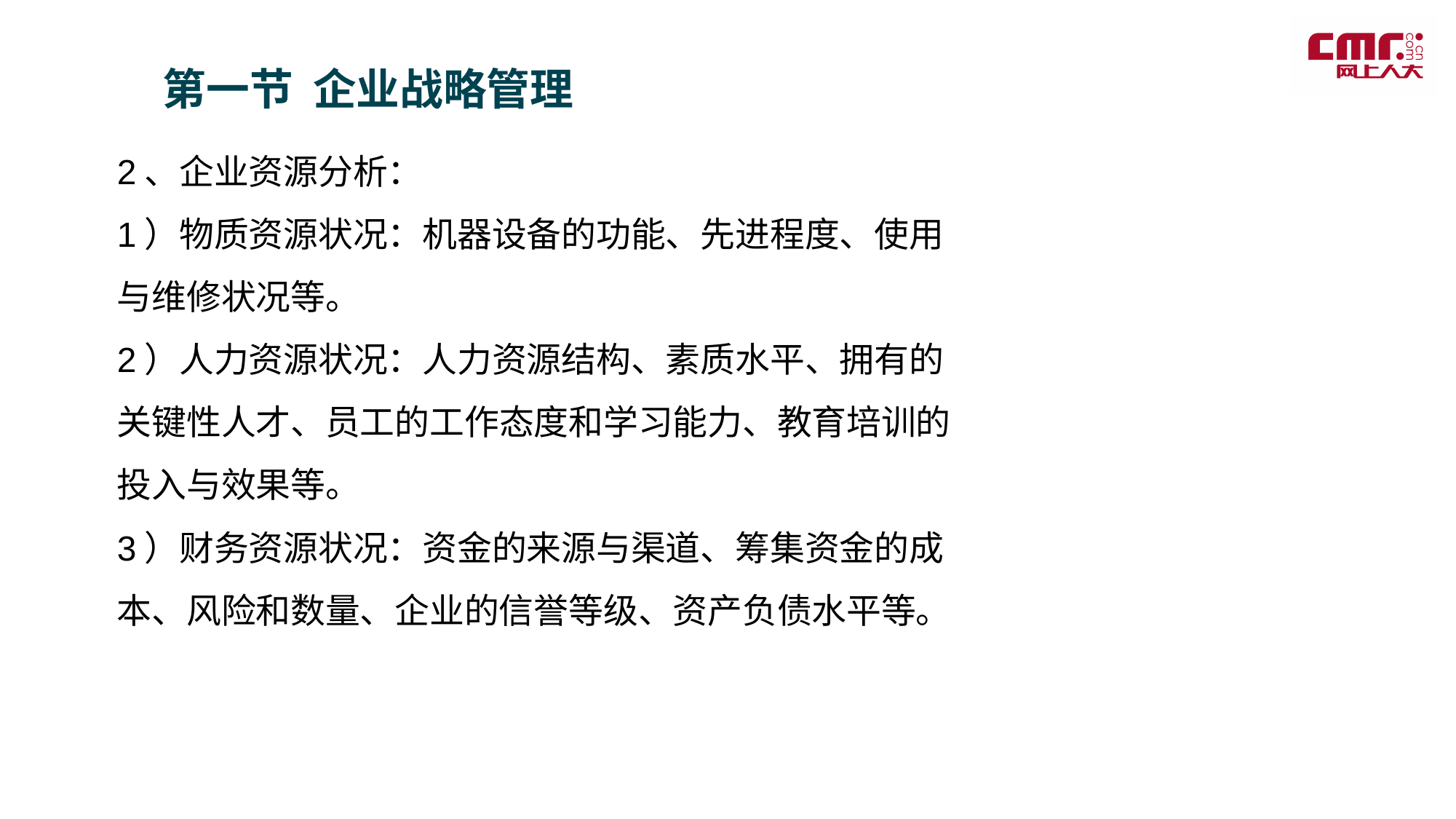

第一节  企业战略管理
2、企业资源分析：
1）物质资源状况：机器设备的功能、先进程度、使用与维修状况等。
2）人力资源状况：人力资源结构、素质水平、拥有的关键性人才、员工的工作态度和学习能力、教育培训的投入与效果等。
3）财务资源状况：资金的来源与渠道、筹集资金的成本、风险和数量、企业的信誉等级、资产负债水平等。